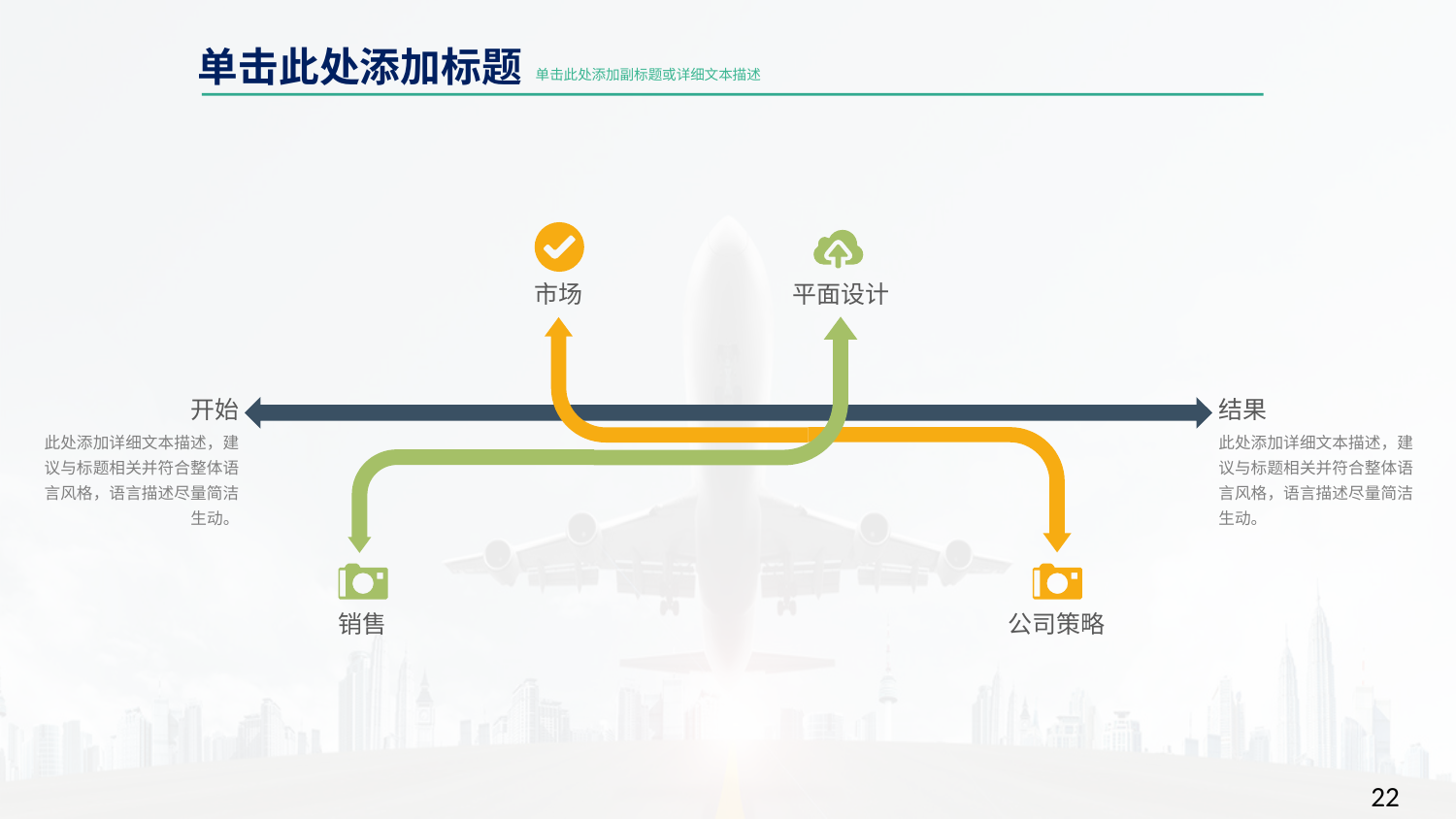

单击此处添加标题
单击此处添加副标题或详细文本描述

市场

平面设计

开始
此处添加详细文本描述，建议与标题相关并符合整体语言风格，语言描述尽量简洁生动。
结果
此处添加详细文本描述，建议与标题相关并符合整体语言风格，语言描述尽量简洁生动。

销售

公司策略
22